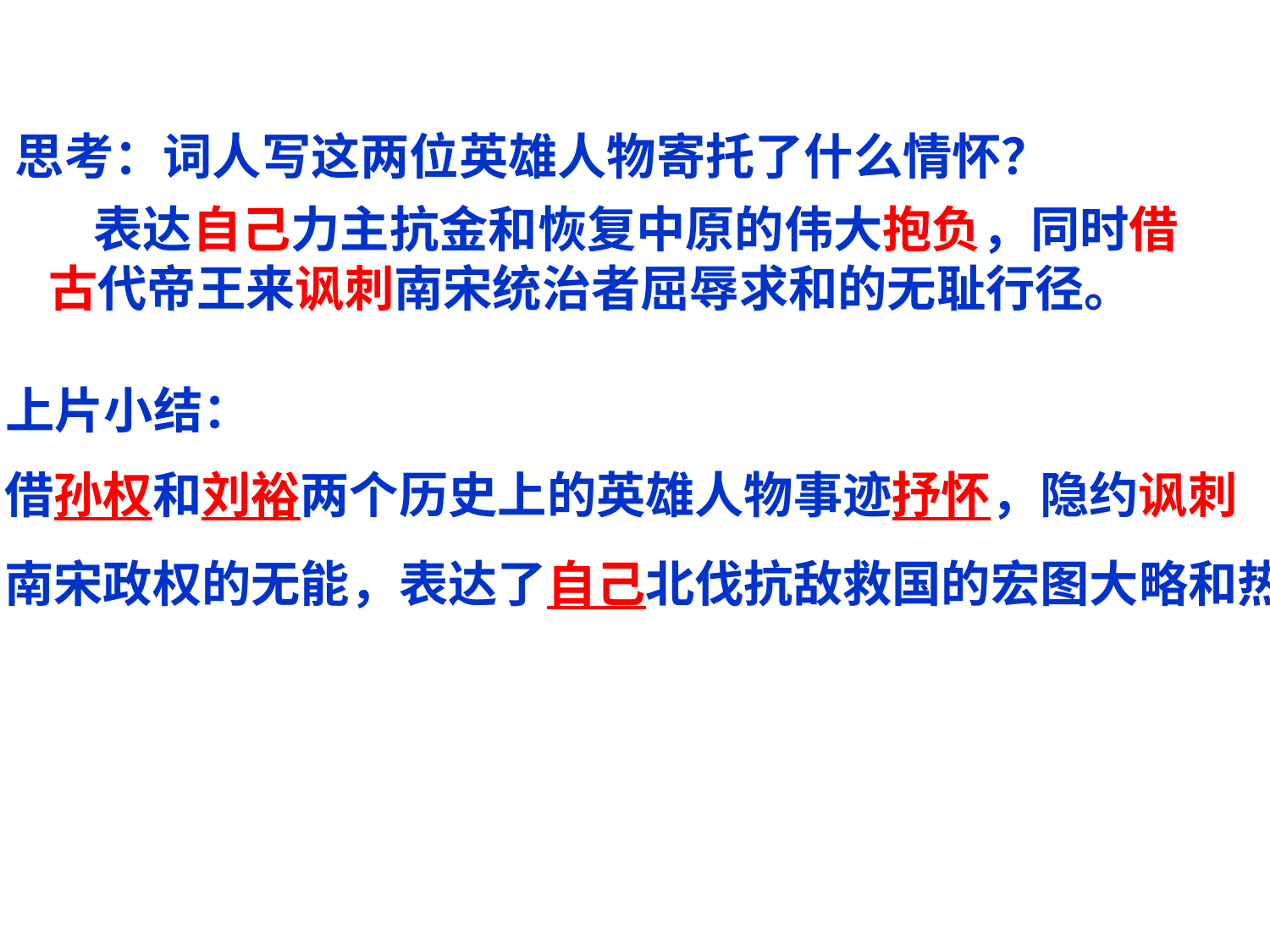

思考：词人写这两位英雄人物寄托了什么情怀？
   表达自己力主抗金和恢复中原的伟大抱负，同时借古代帝王来讽刺南宋统治者屈辱求和的无耻行径。
上片小结：
借孙权和刘裕两个历史上的英雄人物事迹抒怀，隐约讽刺
南宋政权的无能，表达了自己北伐抗敌救国的宏图大略和热情。